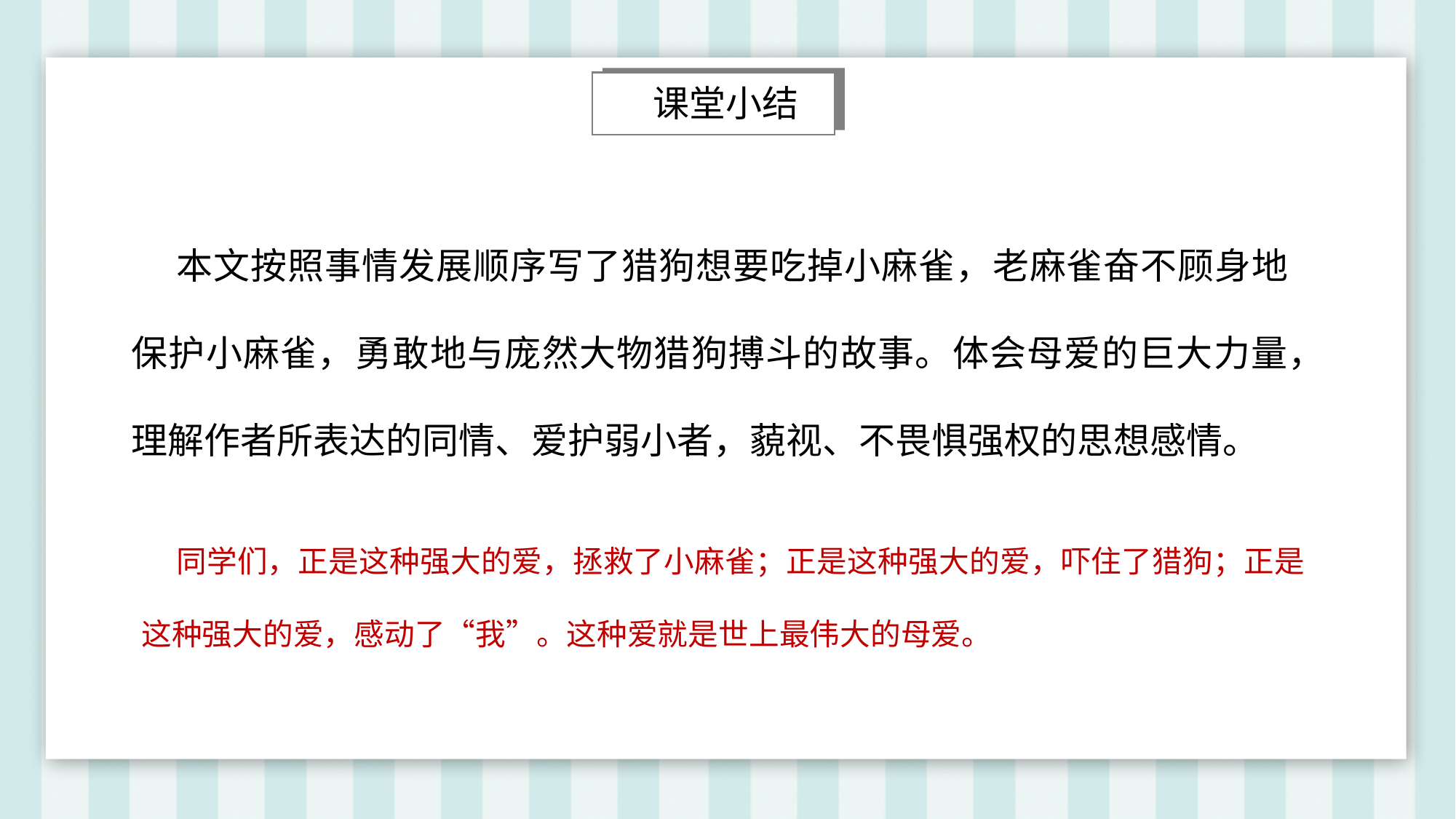

课堂小结
    本文按照事情发展顺序写了猎狗想要吃掉小麻雀，老麻雀奋不顾身地保护小麻雀，勇敢地与庞然大物猎狗搏斗的故事。体会母爱的巨大力量，理解作者所表达的同情、爱护弱小者，藐视、不畏惧强权的思想感情。
    同学们，正是这种强大的爱，拯救了小麻雀；正是这种强大的爱，吓住了猎狗；正是这种强大的爱，感动了“我”。这种爱就是世上最伟大的母爱。